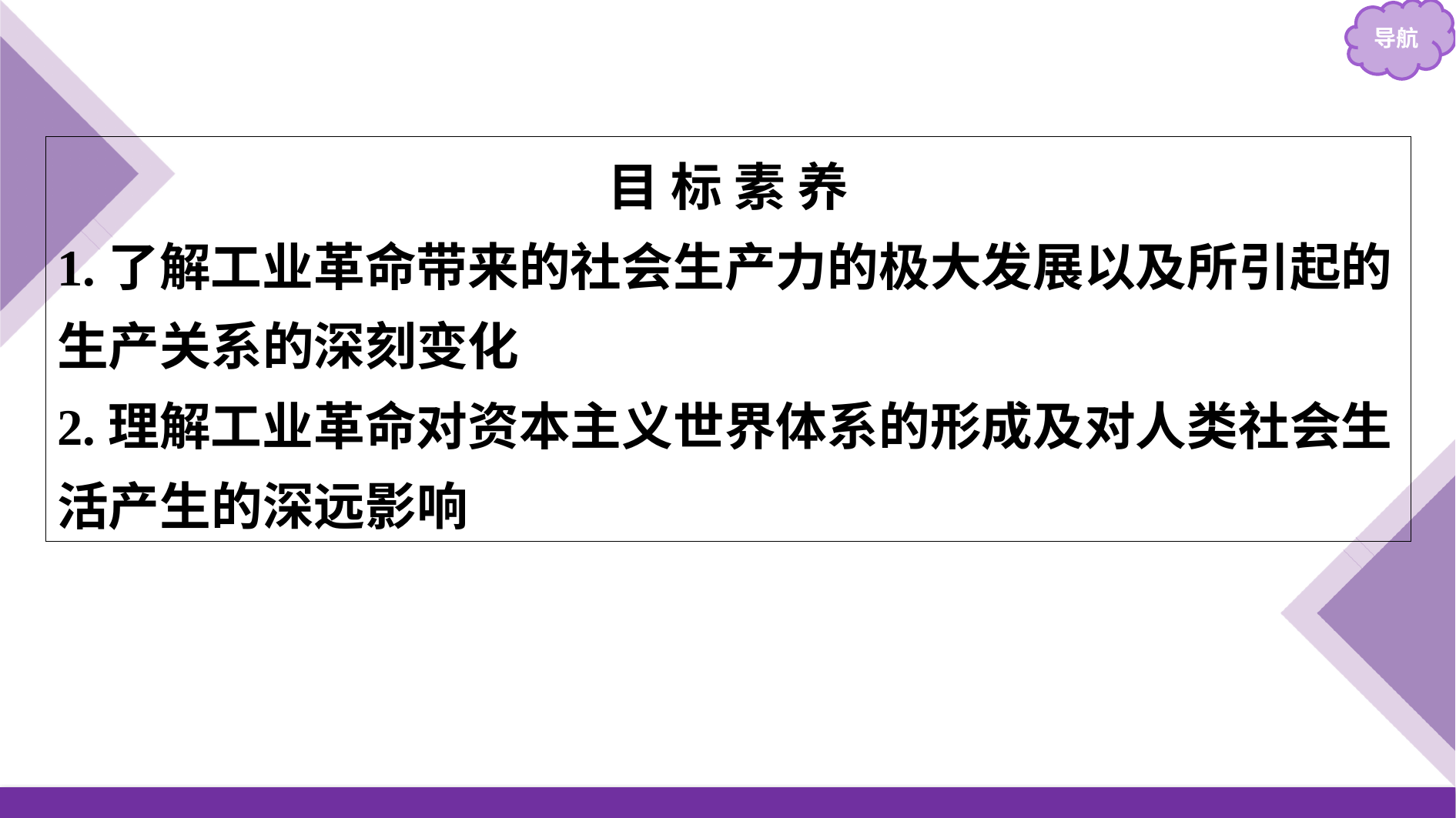

目 标 素 养
1.了解工业革命带来的社会生产力的极大发展以及所引起的生产关系的深刻变化
2.理解工业革命对资本主义世界体系的形成及对人类社会生活产生的深远影响